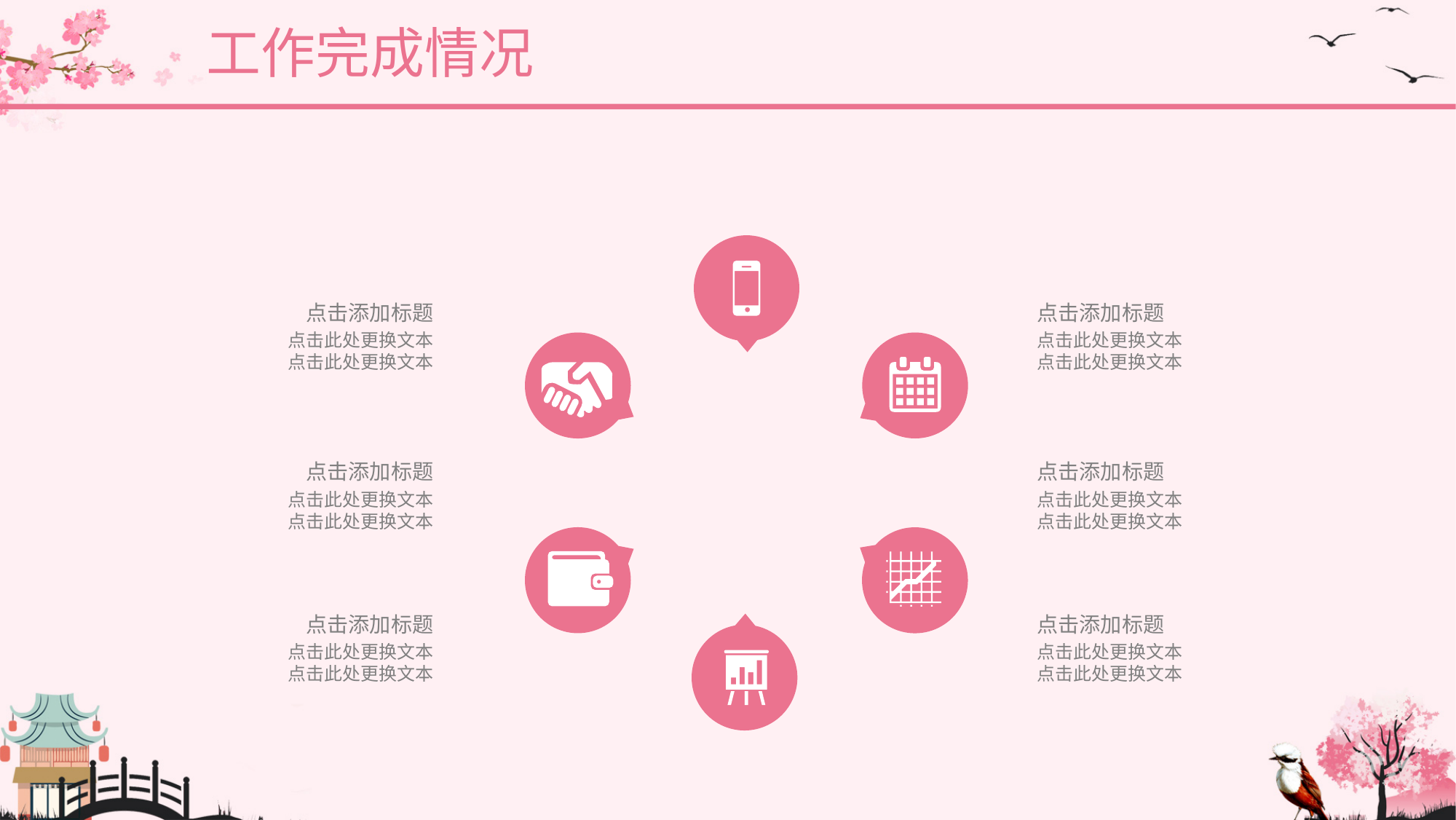

工作完成情况

点击添加标题
点击添加标题
点击此处更换文本
点击此处更换文本
点击此处更换文本
点击此处更换文本
点击添加标题
点击添加标题
点击此处更换文本
点击此处更换文本
点击此处更换文本
点击此处更换文本
点击添加标题
点击添加标题
点击此处更换文本
点击此处更换文本
点击此处更换文本
点击此处更换文本